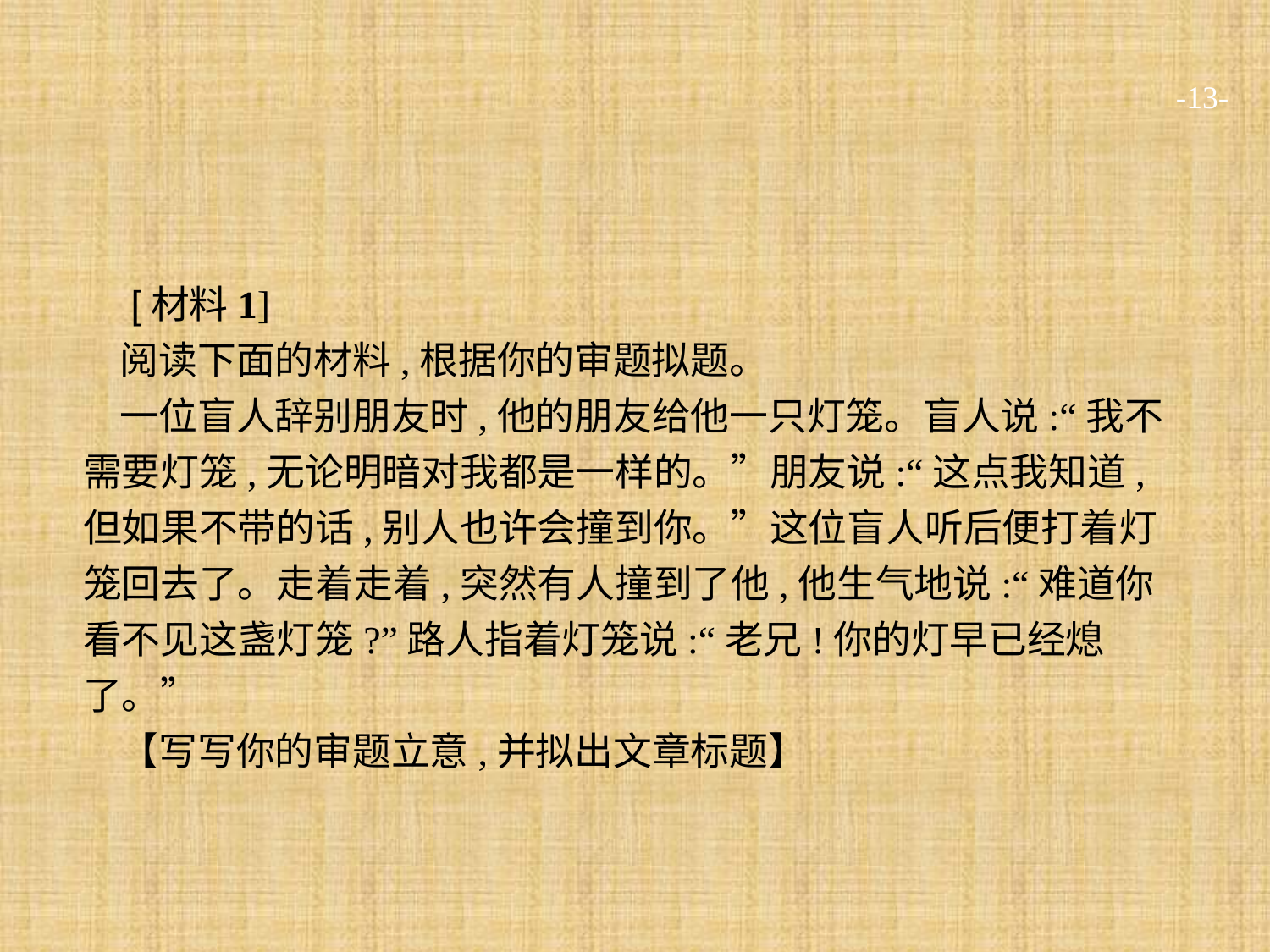

-13-
 [材料1]
阅读下面的材料,根据你的审题拟题。
一位盲人辞别朋友时,他的朋友给他一只灯笼。盲人说:“我不需要灯笼,无论明暗对我都是一样的。”朋友说:“这点我知道,但如果不带的话,别人也许会撞到你。”这位盲人听后便打着灯笼回去了。走着走着,突然有人撞到了他,他生气地说:“难道你看不见这盏灯笼?”路人指着灯笼说:“老兄!你的灯早已经熄了。”
【写写你的审题立意,并拟出文章标题】